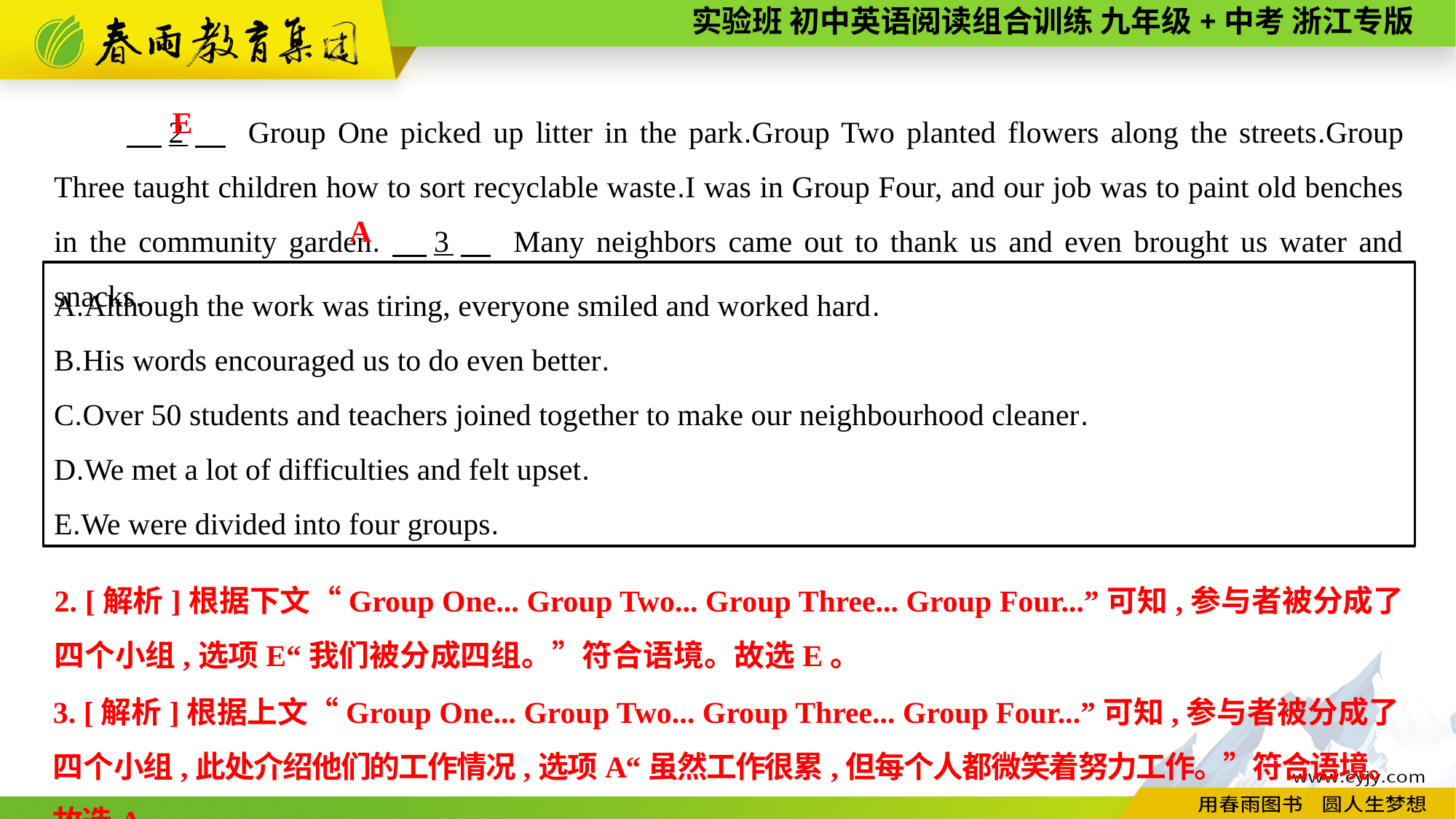

2　 Group One picked up litter in the park.Group Two planted flowers along the streets.Group Three taught children how to sort recyclable waste.I was in Group Four, and our job was to paint old benches in the community garden.　3　 Many neighbors came out to thank us and even brought us water and snacks.
E
A
A.Although the work was tiring, everyone smiled and worked hard.
B.His words encouraged us to do even better.
C.Over 50 students and teachers joined together to make our neighbourhood cleaner.
D.We met a lot of difficulties and felt upset.
E.We were divided into four groups.
2. [解析]根据下文“Group One... Group Two... Group Three... Group Four...”可知,参与者被分成了四个小组,选项E“我们被分成四组。”符合语境。故选E。
3. [解析]根据上文“Group One... Group Two... Group Three... Group Four...”可知,参与者被分成了四个小组,此处介绍他们的工作情况,选项A“虽然工作很累,但每个人都微笑着努力工作。”符合语境。故选A。